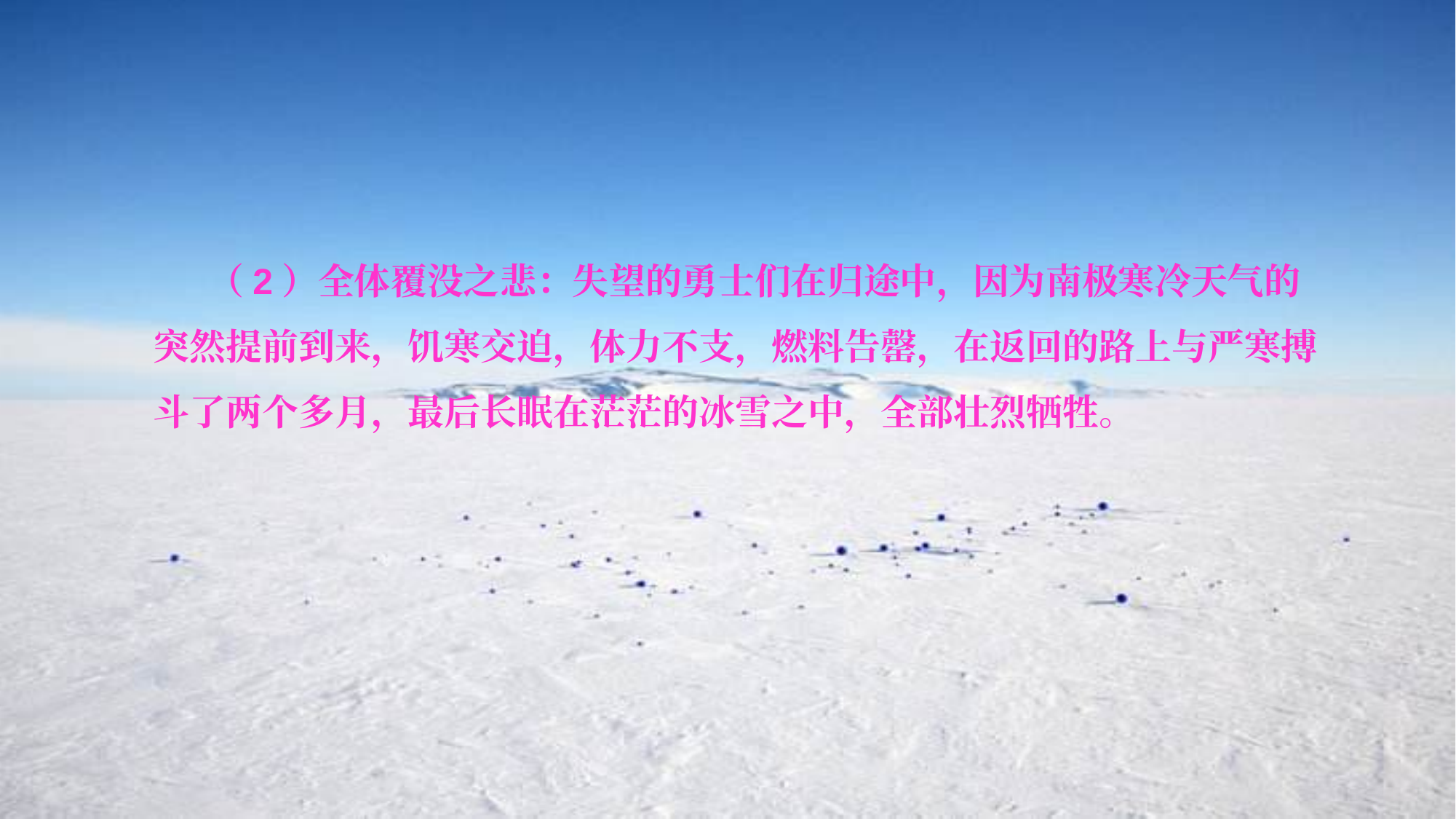

#

（2）全体覆没之悲：失望的勇士们在归途中，因为南极寒冷天气的突然提前到来，饥寒交迫，体力不支，燃料告罄，在返回的路上与严寒搏斗了两个多月，最后长眠在茫茫的冰雪之中，全部壮烈牺牲。